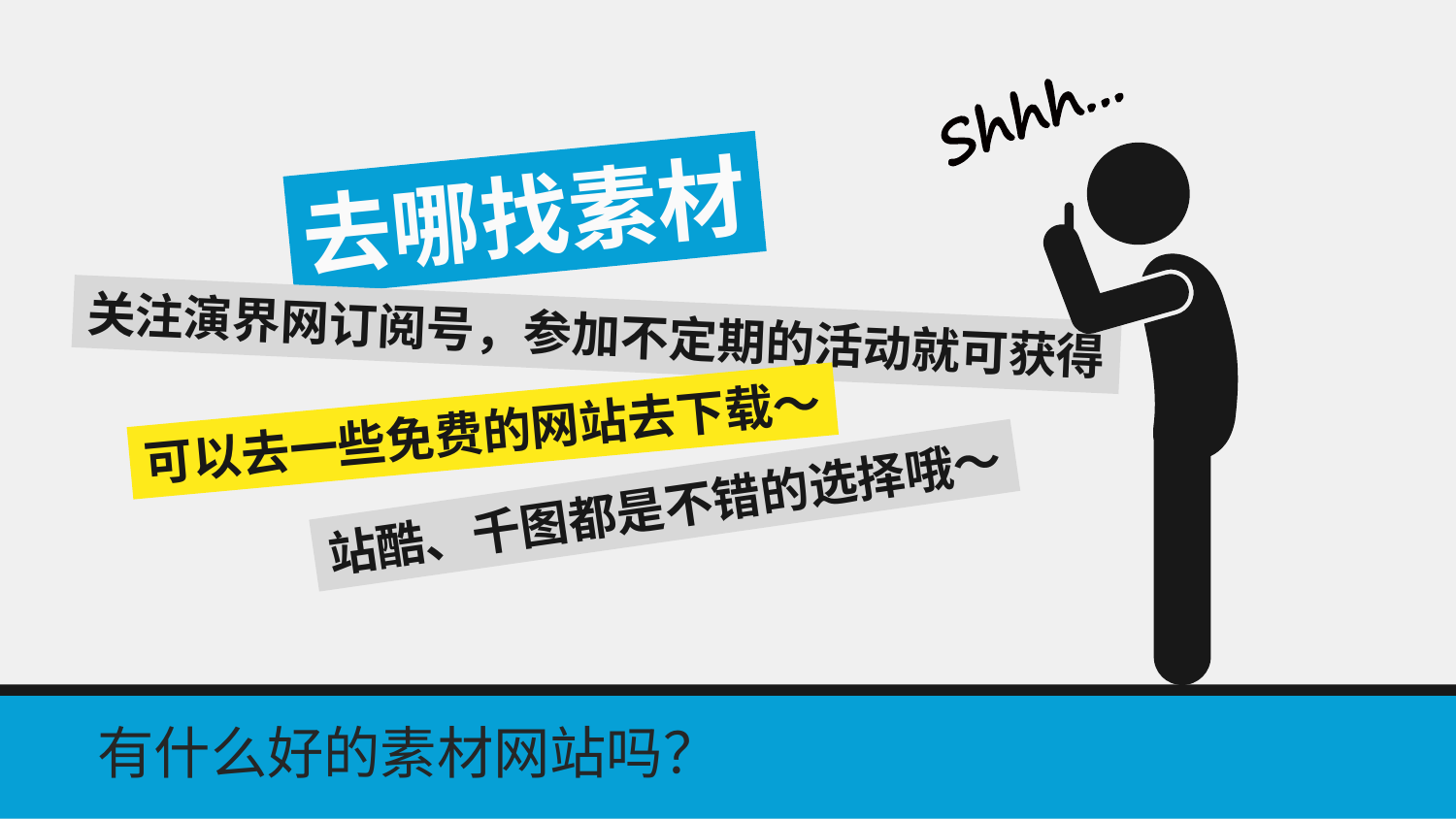

去哪找素材
关注演界网订阅号，参加不定期的活动就可获得
可以去一些免费的网站去下载～
站酷、千图都是不错的选择哦～
有什么好的素材网站吗？